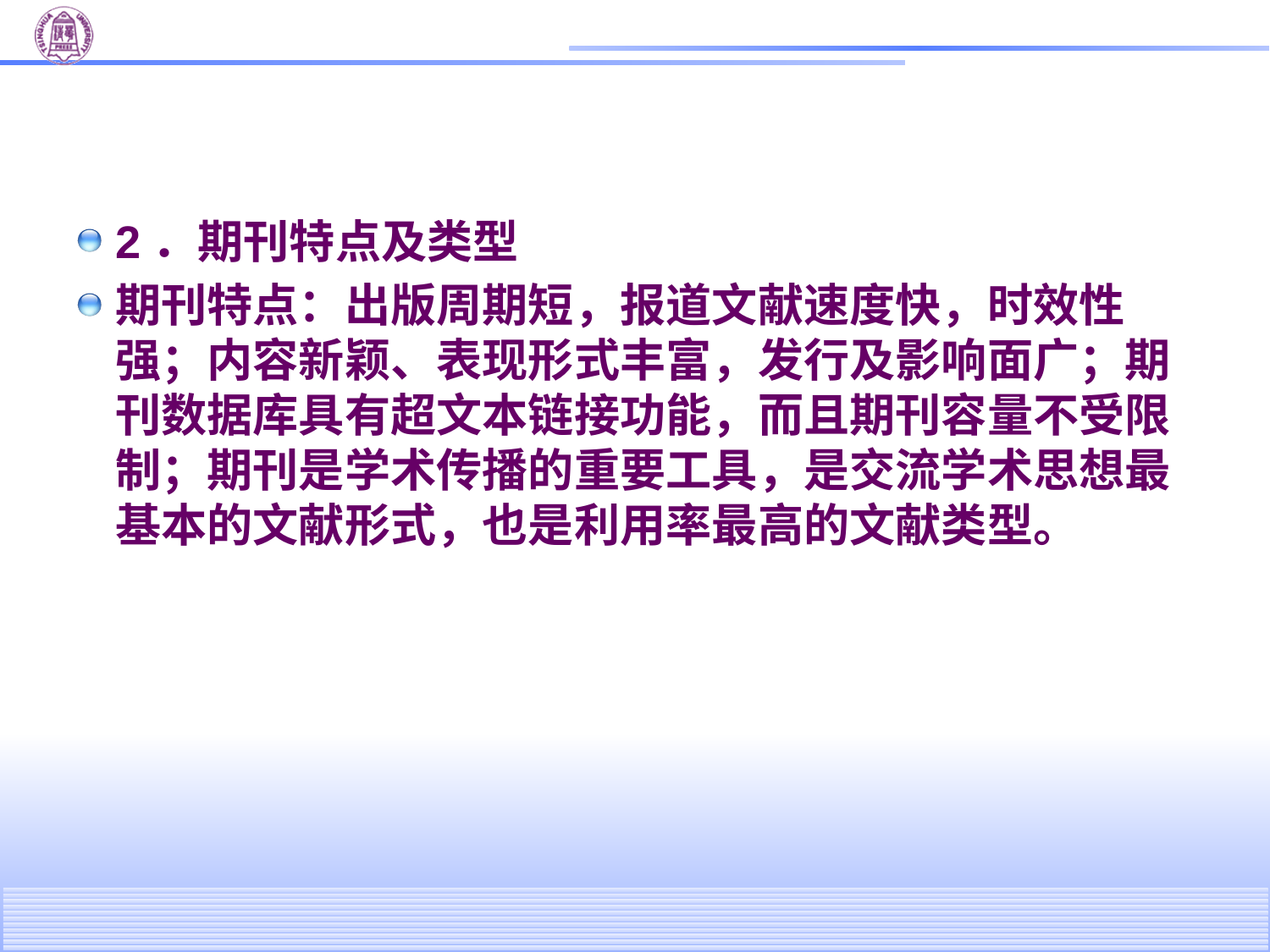

#
2．期刊特点及类型
期刊特点：出版周期短，报道文献速度快，时效性强；内容新颖、表现形式丰富，发行及影响面广；期刊数据库具有超文本链接功能，而且期刊容量不受限制；期刊是学术传播的重要工具，是交流学术思想最基本的文献形式，也是利用率最高的文献类型。